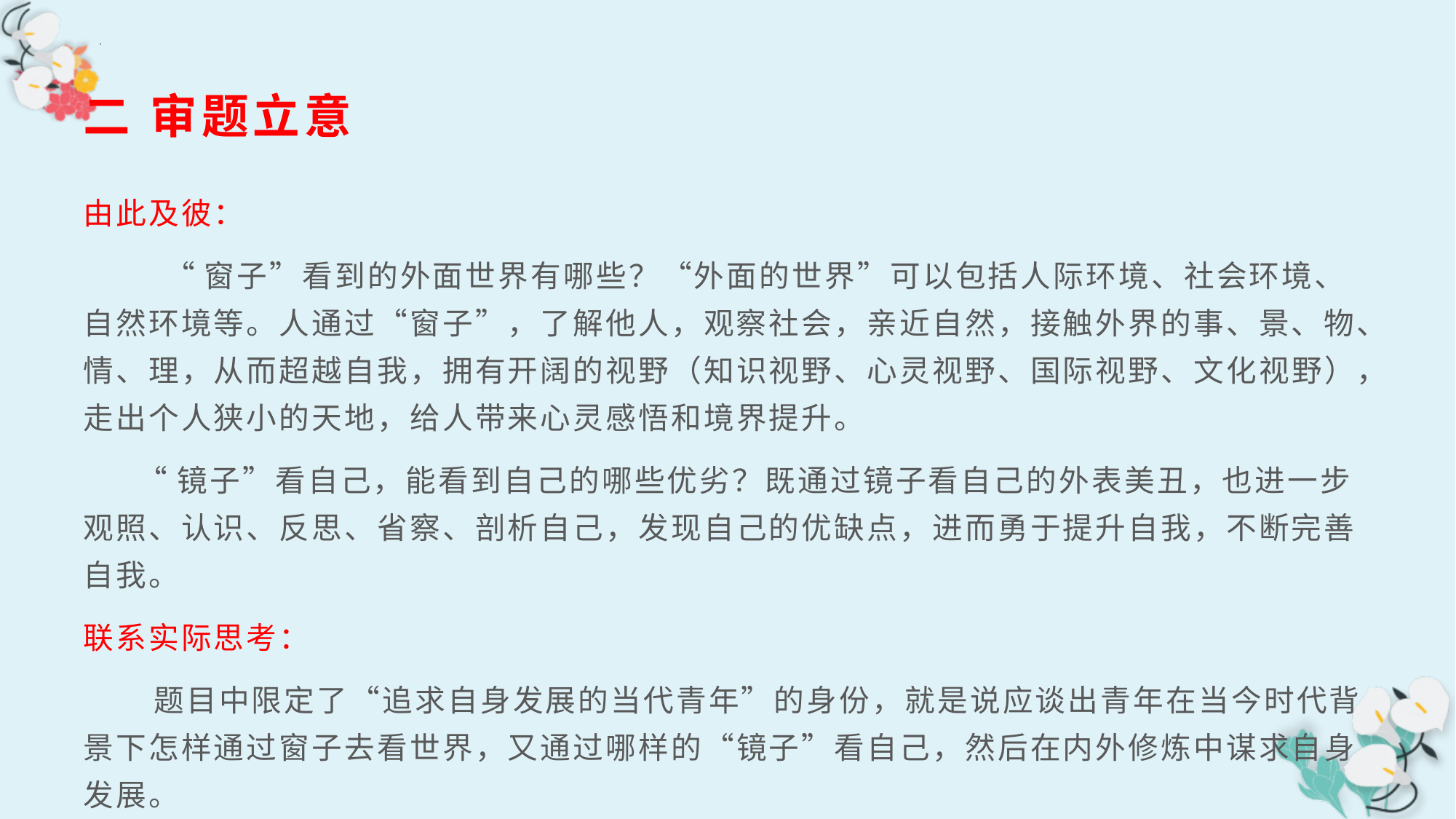

二 审题立意
由此及彼：
         “窗子”看到的外面世界有哪些？“外面的世界”可以包括人际环境、社会环境、自然环境等。人通过“窗子”，了解他人，观察社会，亲近自然，接触外界的事、景、物、情、理，从而超越自我，拥有开阔的视野（知识视野、心灵视野、国际视野、文化视野），走出个人狭小的天地，给人带来心灵感悟和境界提升。
      “镜子”看自己，能看到自己的哪些优劣？既通过镜子看自己的外表美丑，也进一步观照、认识、反思、省察、剖析自己，发现自己的优缺点，进而勇于提升自我，不断完善自我。
联系实际思考：
       题目中限定了“追求自身发展的当代青年”的身份，就是说应谈出青年在当今时代背景下怎样通过窗子去看世界，又通过哪样的“镜子”看自己，然后在内外修炼中谋求自身发展。